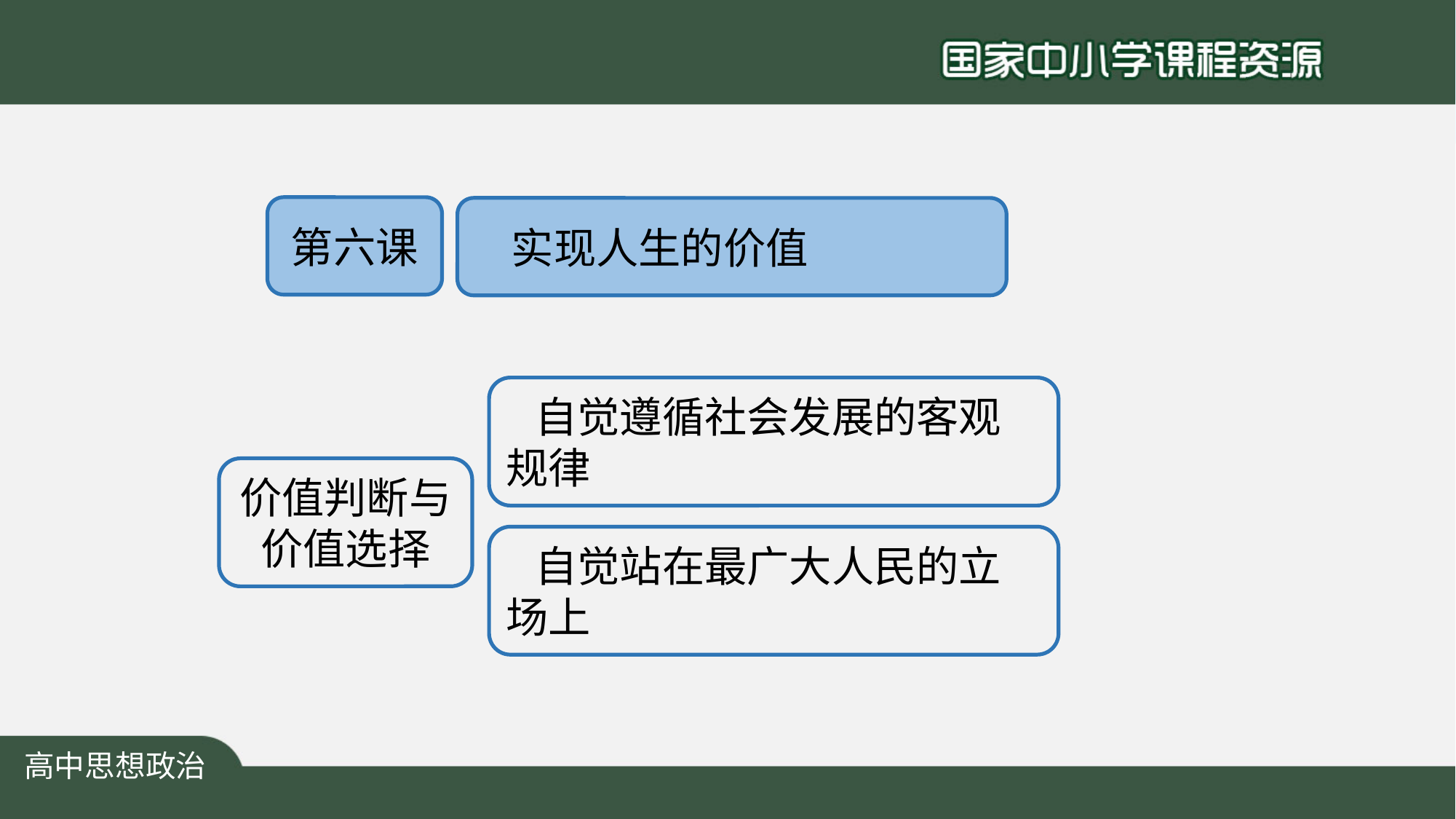

第六课
   实现人生的价值
  自觉遵循社会发展的客观规律
价值判断与价值选择
  自觉站在最广大人民的立场上